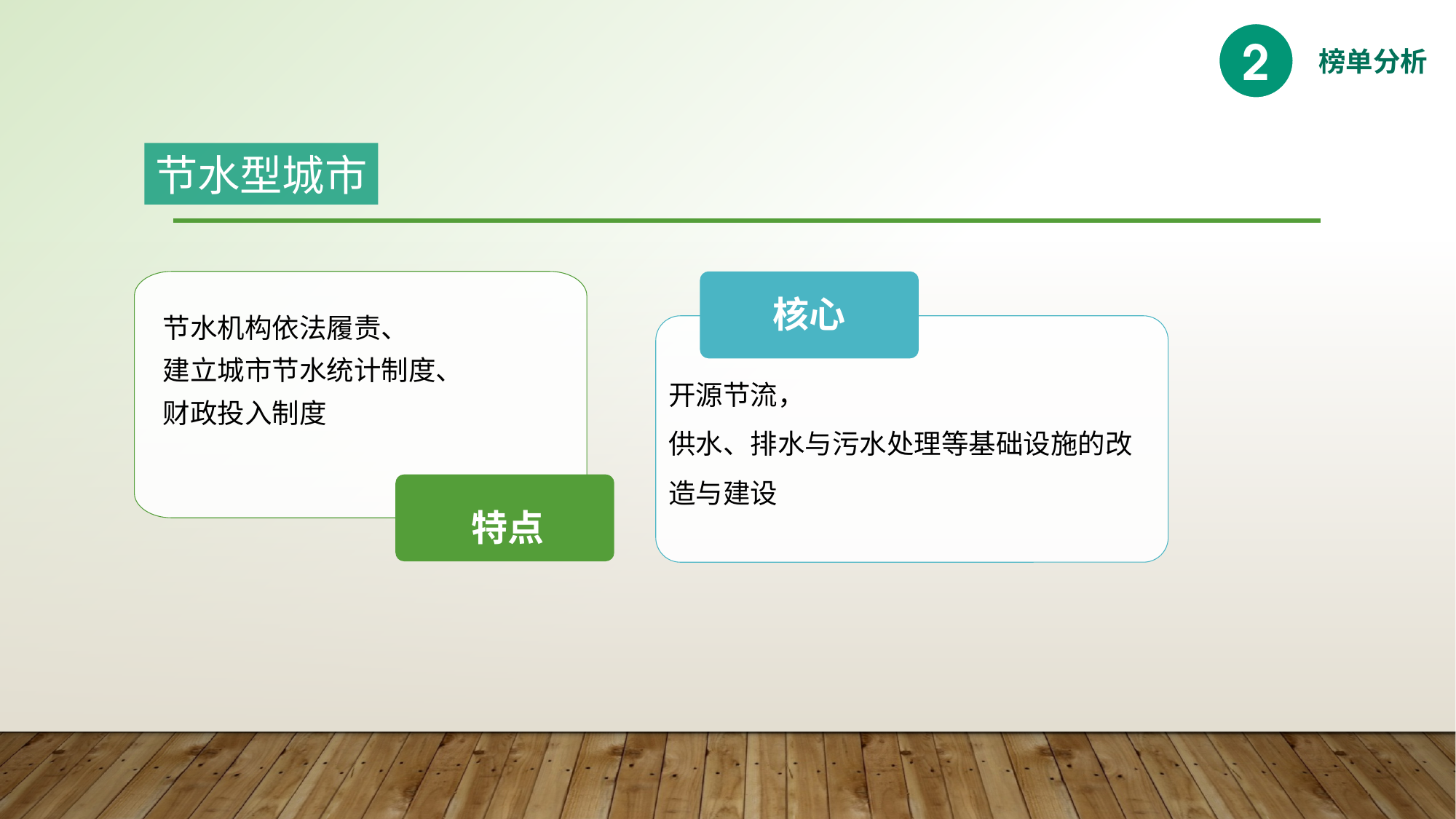

2
榜单分析
节水型城市

核心
节水机构依法履责、
建立城市节水统计制度、
财政投入制度

开源节流，
供水、排水与污水处理等基础设施的改造与建设

特点